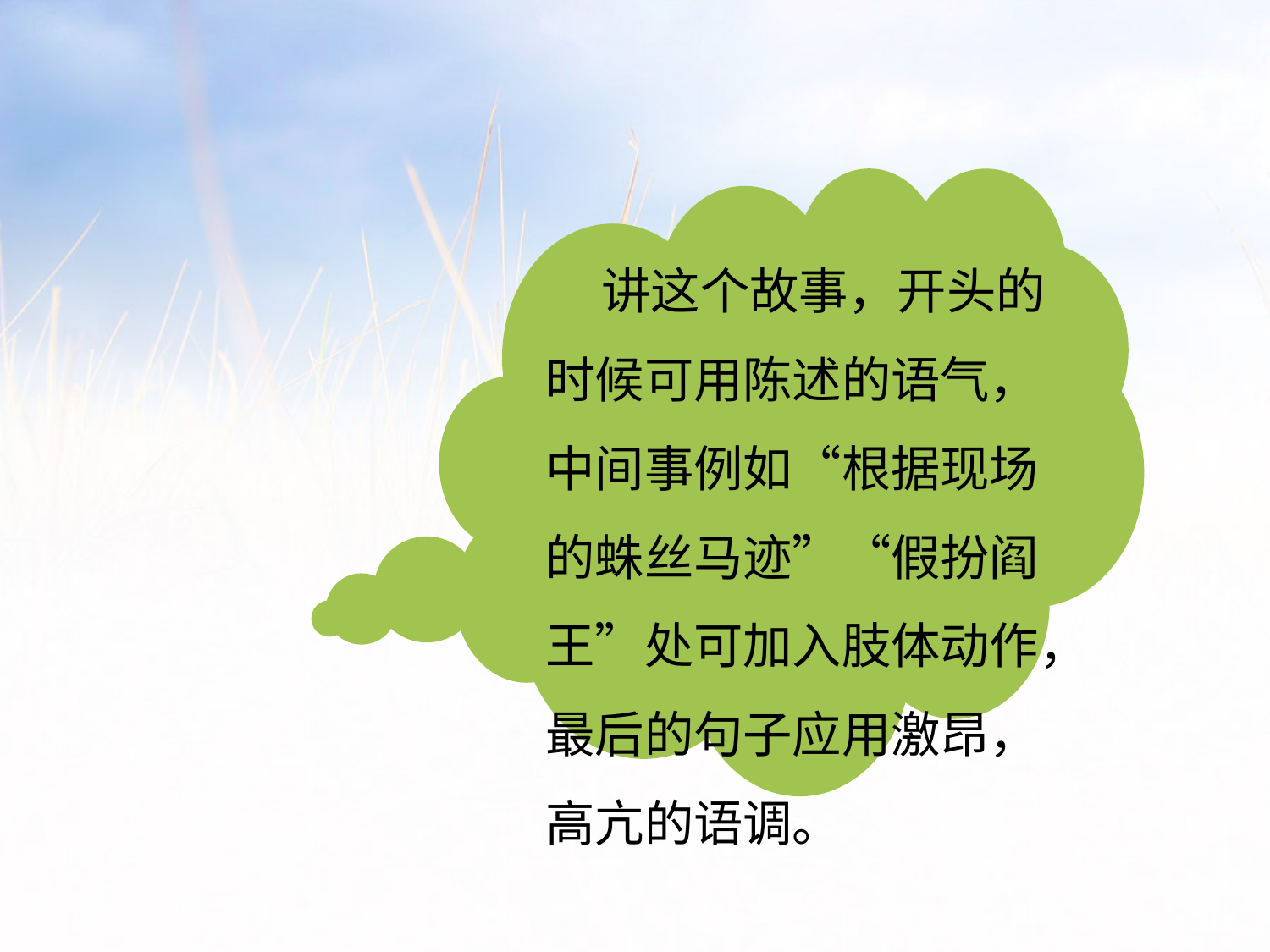

讲这个故事，开头的时候可用陈述的语气，中间事例如“根据现场的蛛丝马迹”“假扮阎王”处可加入肢体动作，最后的句子应用激昂，高亢的语调。